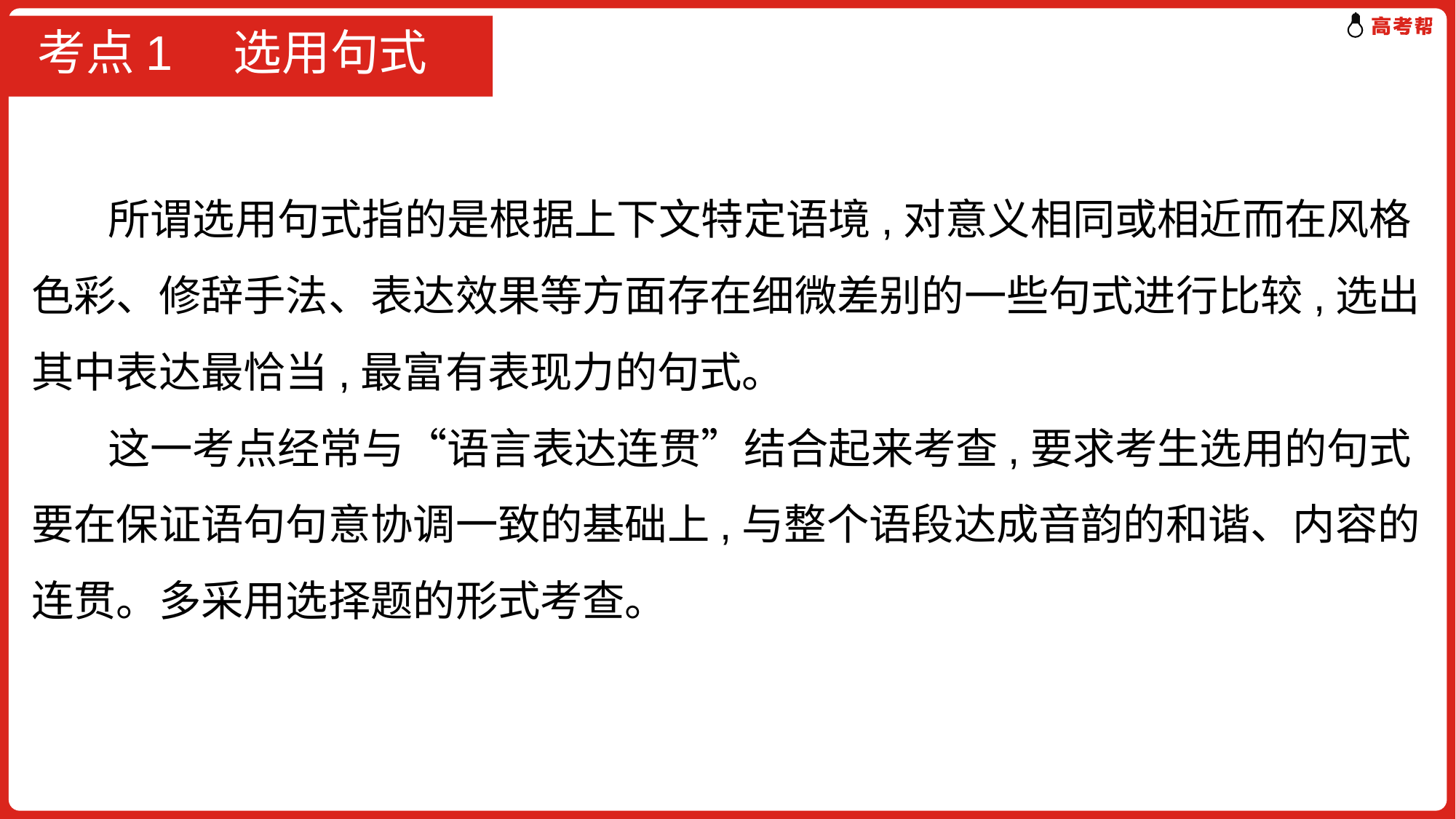

# 考点1　选用句式
       所谓选用句式指的是根据上下文特定语境,对意义相同或相近而在风格色彩、修辞手法、表达效果等方面存在细微差别的一些句式进行比较,选出其中表达最恰当,最富有表现力的句式。
       这一考点经常与“语言表达连贯”结合起来考查,要求考生选用的句式要在保证语句句意协调一致的基础上,与整个语段达成音韵的和谐、内容的连贯。多采用选择题的形式考查。